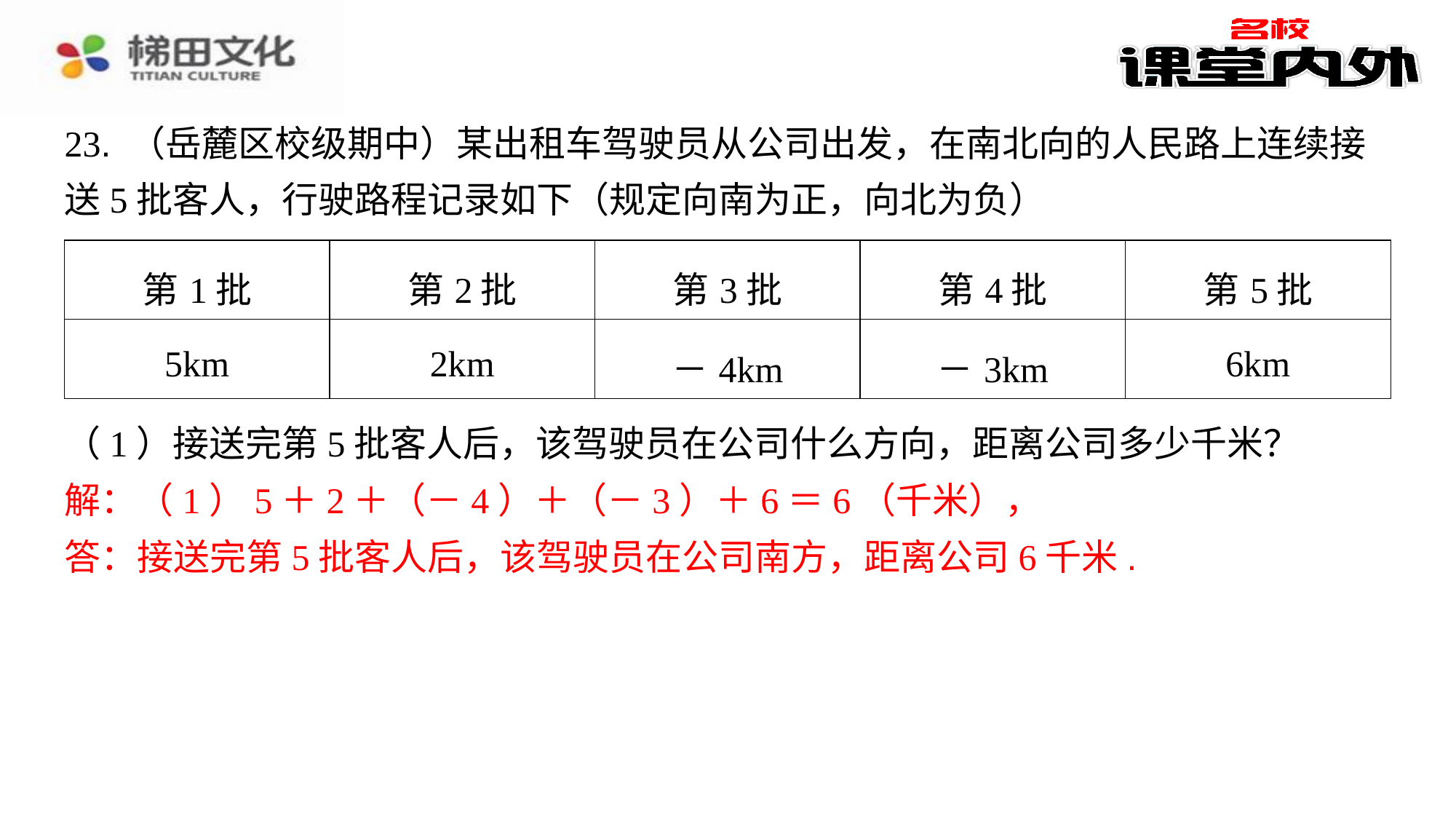

23. （岳麓区校级期中）某出租车驾驶员从公司出发，在南北向的人民路上连续接
送5批客人，行驶路程记录如下（规定向南为正，向北为负）
| 第1批 | 第2批 | 第3批 | 第4批 | 第5批 |
| --- | --- | --- | --- | --- |
| 5km | 2km | －4km | －3km | 6km |
（1）接送完第5批客人后，该驾驶员在公司什么方向，距离公司多少千米？
解：（1）5＋2＋（－4）＋（－3）＋6＝6（千米），
答：接送完第5批客人后，该驾驶员在公司南方，距离公司6千米.
解：（1）5＋2＋（－4）＋（－3）＋6＝6（千米），
答：接送完第5批客人后，该驾驶员在公司南方，距离公司6千米.